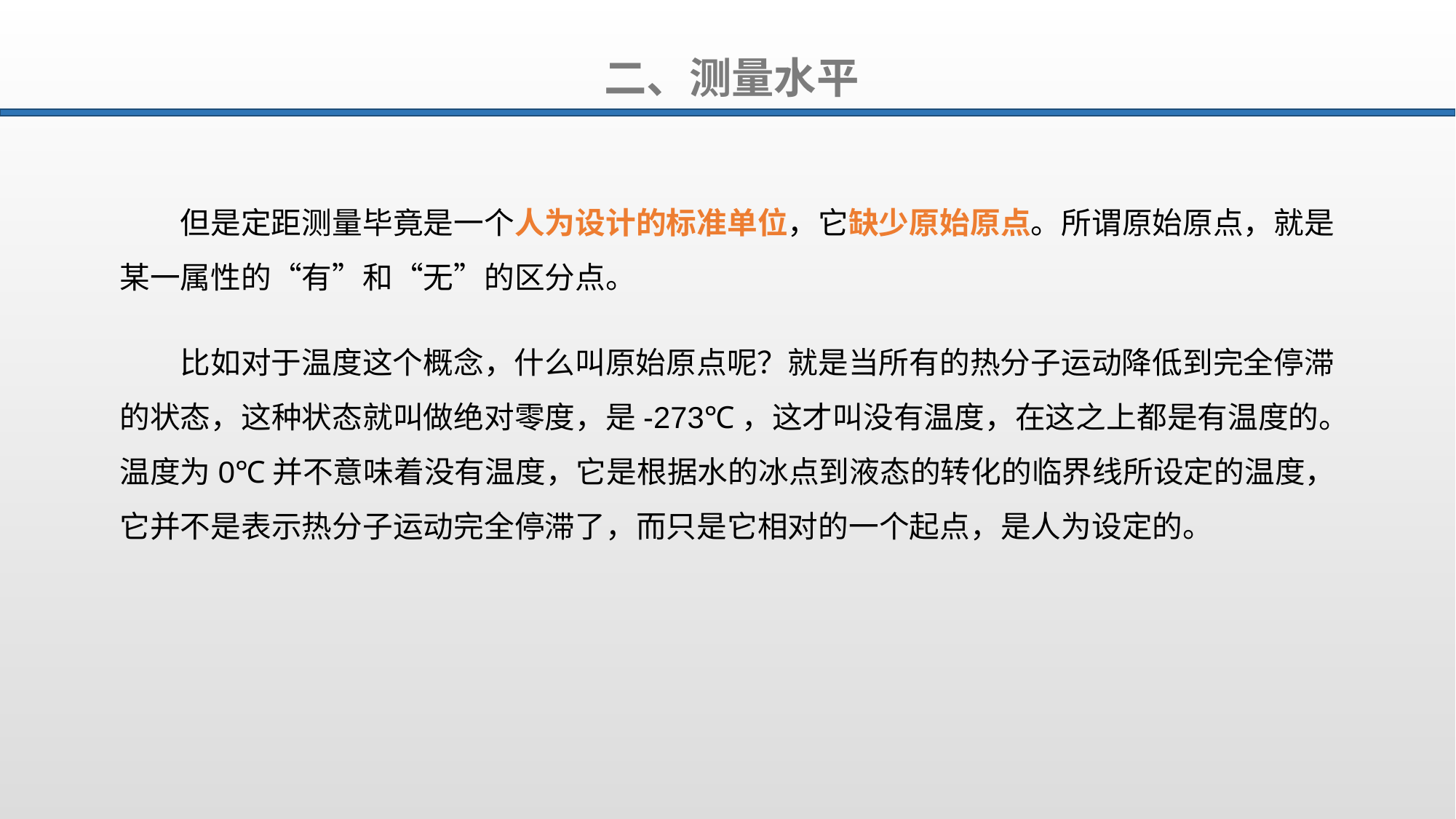

二、测量水平

但是定距测量毕竟是一个人为设计的标准单位，它缺少原始原点。所谓原始原点，就是某一属性的“有”和“无”的区分点。
比如对于温度这个概念，什么叫原始原点呢？就是当所有的热分子运动降低到完全停滞的状态，这种状态就叫做绝对零度，是-273℃，这才叫没有温度，在这之上都是有温度的。温度为0℃并不意味着没有温度，它是根据水的冰点到液态的转化的临界线所设定的温度，它并不是表示热分子运动完全停滞了，而只是它相对的一个起点，是人为设定的。